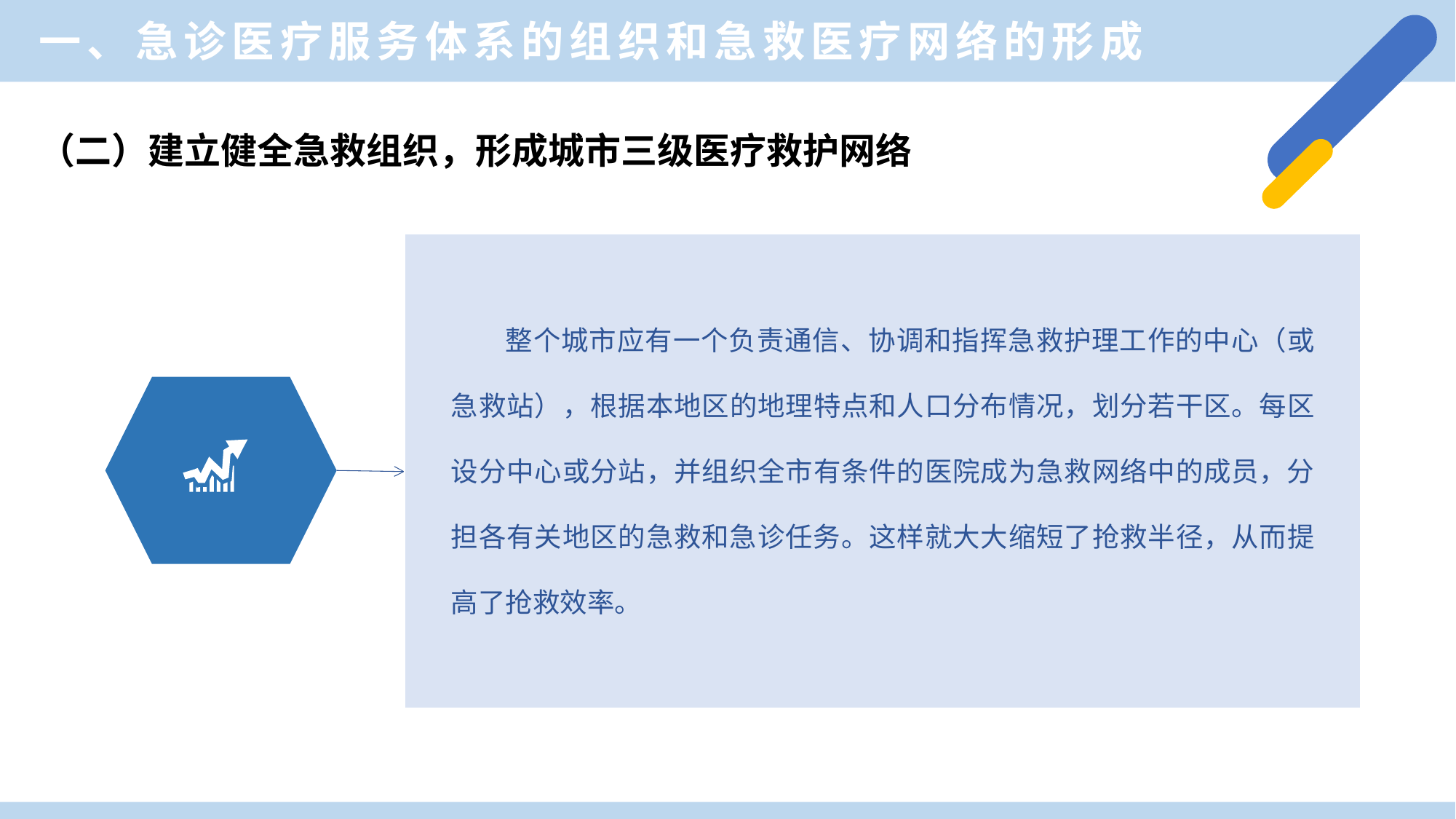

一、急诊医疗服务体系的组织和急救医疗网络的形成

（二）建立健全急救组织，形成城市三级医疗救护网络

整个城市应有一个负责通信、协调和指挥急救护理工作的中心（或急救站），根据本地区的地理特点和人口分布情况，划分若干区。每区设分中心或分站，并组织全市有条件的医院成为急救网络中的成员，分担各有关地区的急救和急诊任务。这样就大大缩短了抢救半径，从而提高了抢救效率。